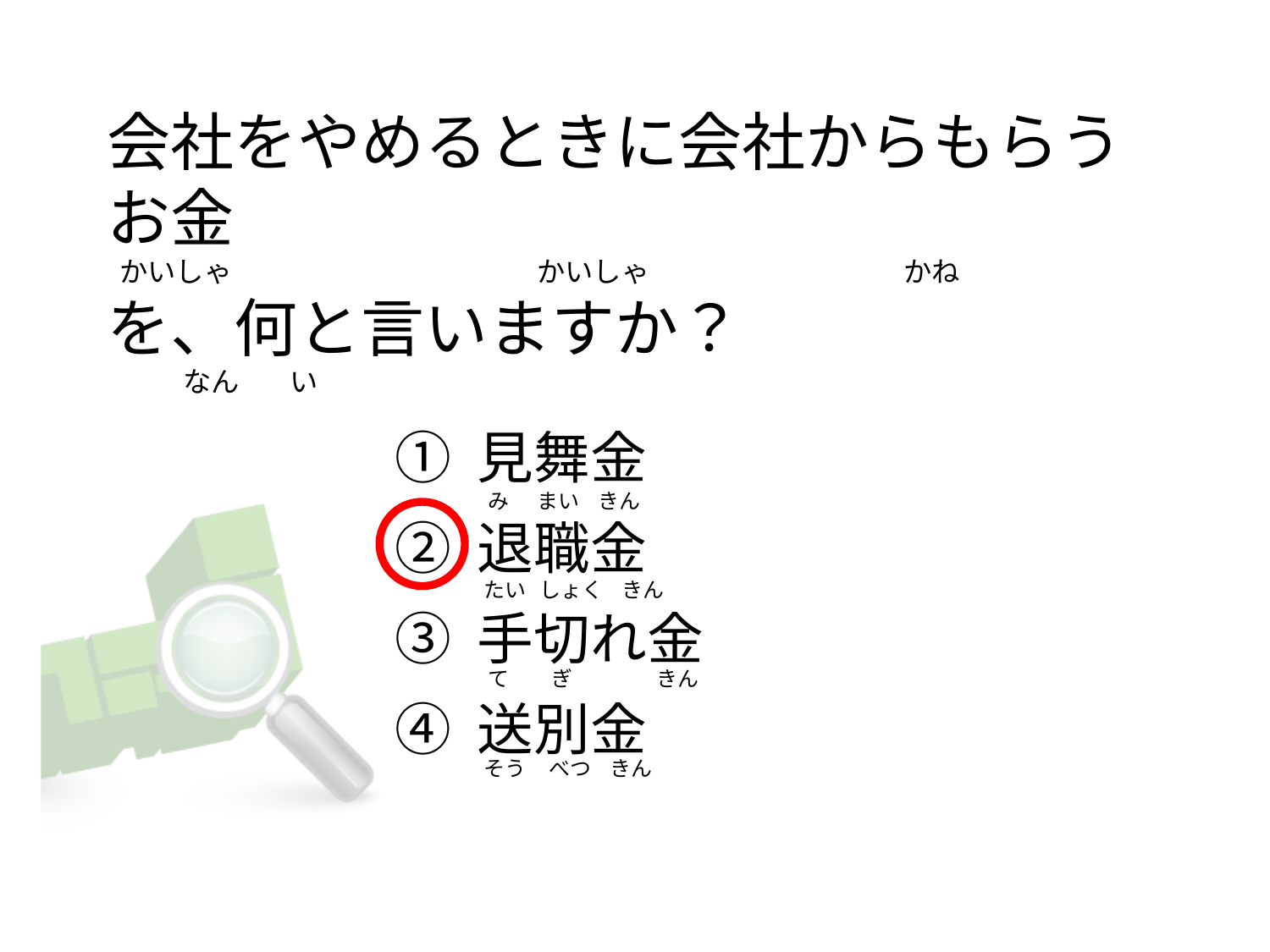

# 会社をやめるときに会社からもらうお金   かいしゃ                                                かいしゃ                                        かね を、何と言いますか？             なん        い
① 見舞金
② 退職金
③ 手切れ金
④ 送別金
  み      まい    きん

 たい   しょく    きん
  て         ぎ                  きん
 そう     べつ    きん